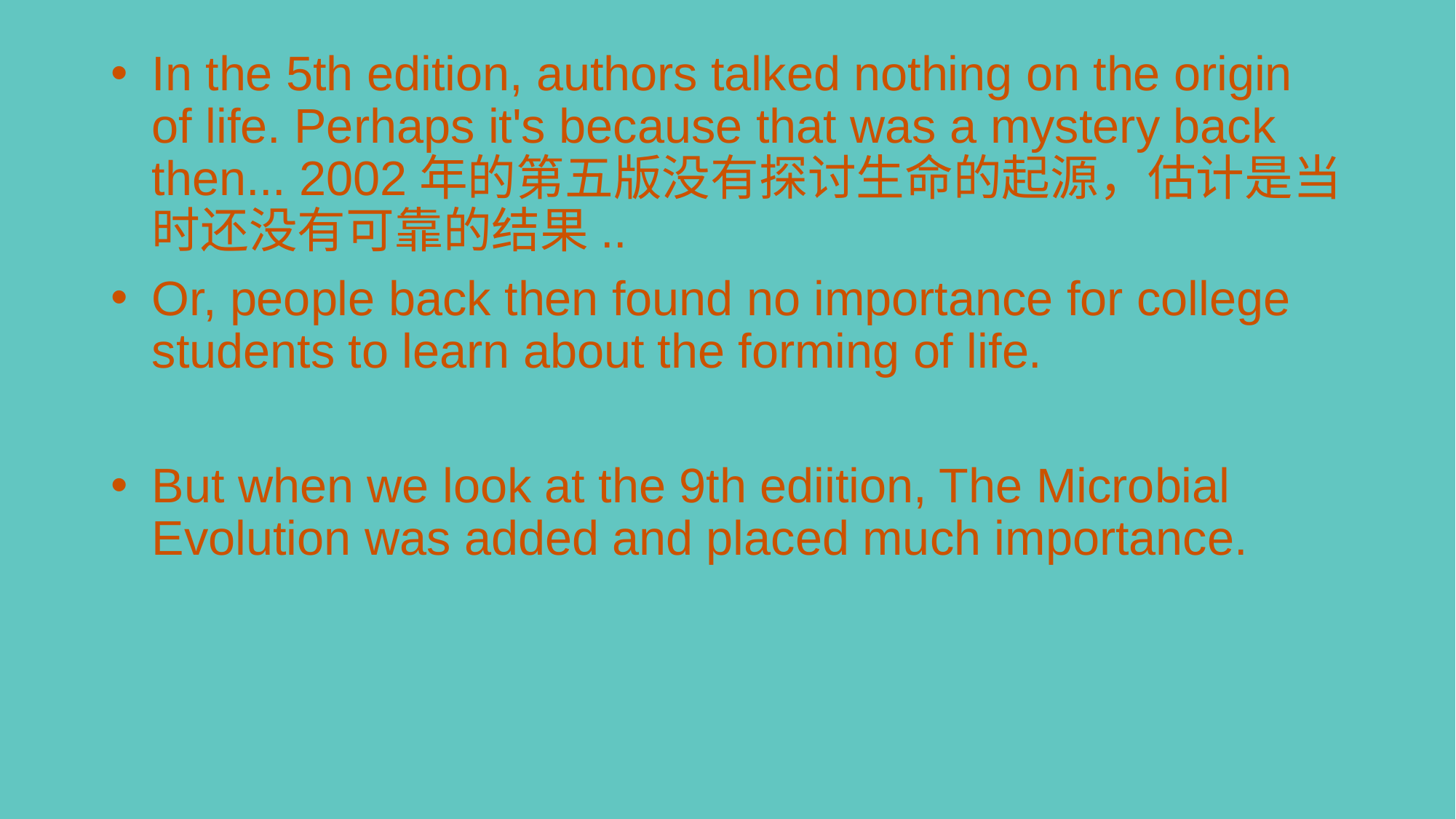

In the 5th edition, authors talked nothing on the origin of life. Perhaps it's because that was a mystery back then... 2002年的第五版没有探讨生命的起源，估计是当时还没有可靠的结果..
Or, people back then found no importance for college students to learn about the forming of life.

But when we look at the 9th ediition, The Microbial Evolution was added and placed much importance.